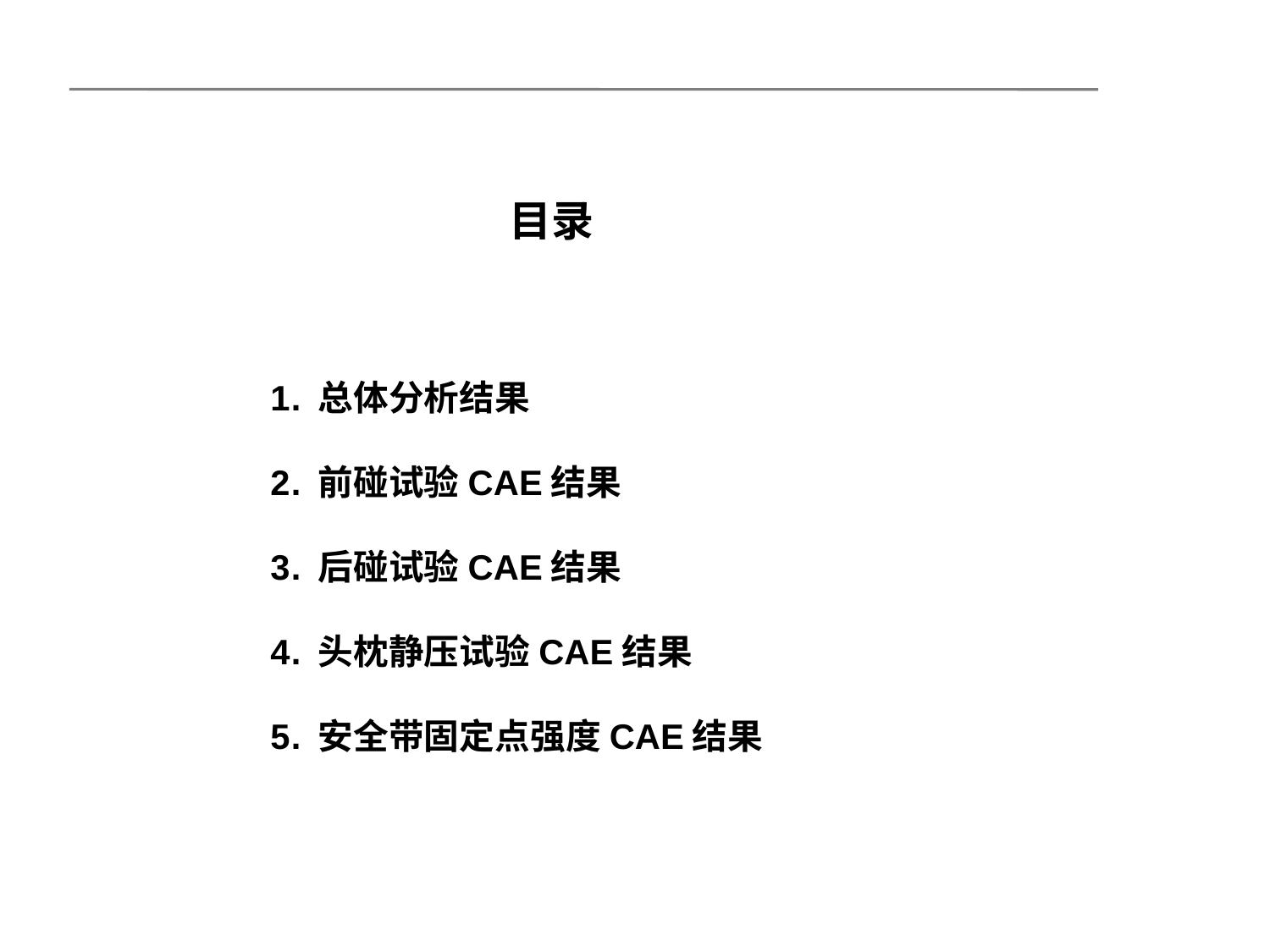

目录
总体分析结果
前碰试验CAE结果
后碰试验CAE结果
头枕静压试验CAE结果
安全带固定点强度CAE结果